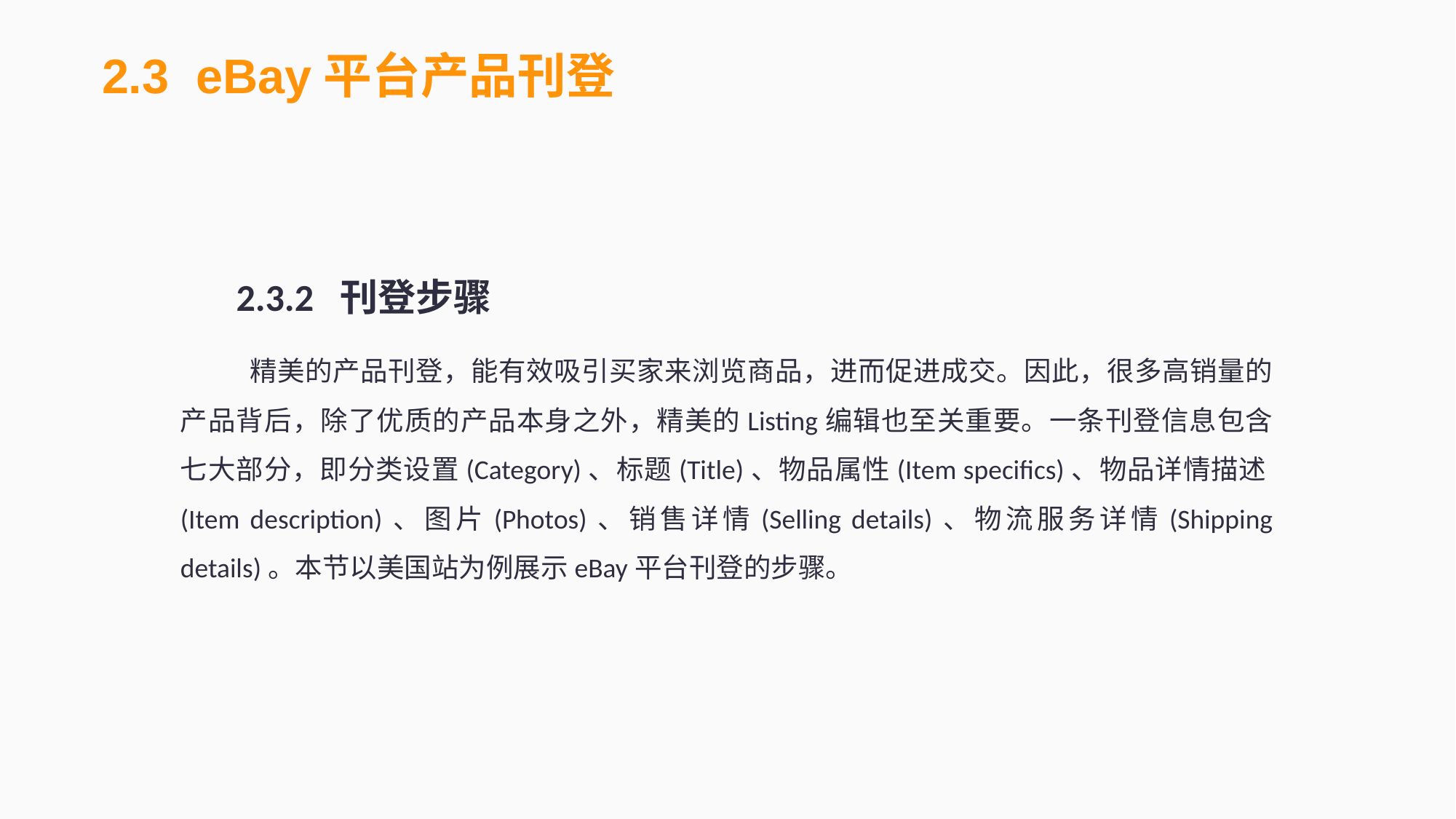

2.3  eBay平台产品刊登
2.3.2  刊登步骤
 精美的产品刊登，能有效吸引买家来浏览商品，进而促进成交。因此，很多高销量的产品背后，除了优质的产品本身之外，精美的Listing编辑也至关重要。一条刊登信息包含七大部分，即分类设置(Category)、标题(Title)、物品属性(Item specifics)、物品详情描述(Item description)、图片(Photos)、销售详情(Selling details)、物流服务详情(Shipping details)。本节以美国站为例展示eBay平台刊登的步骤。